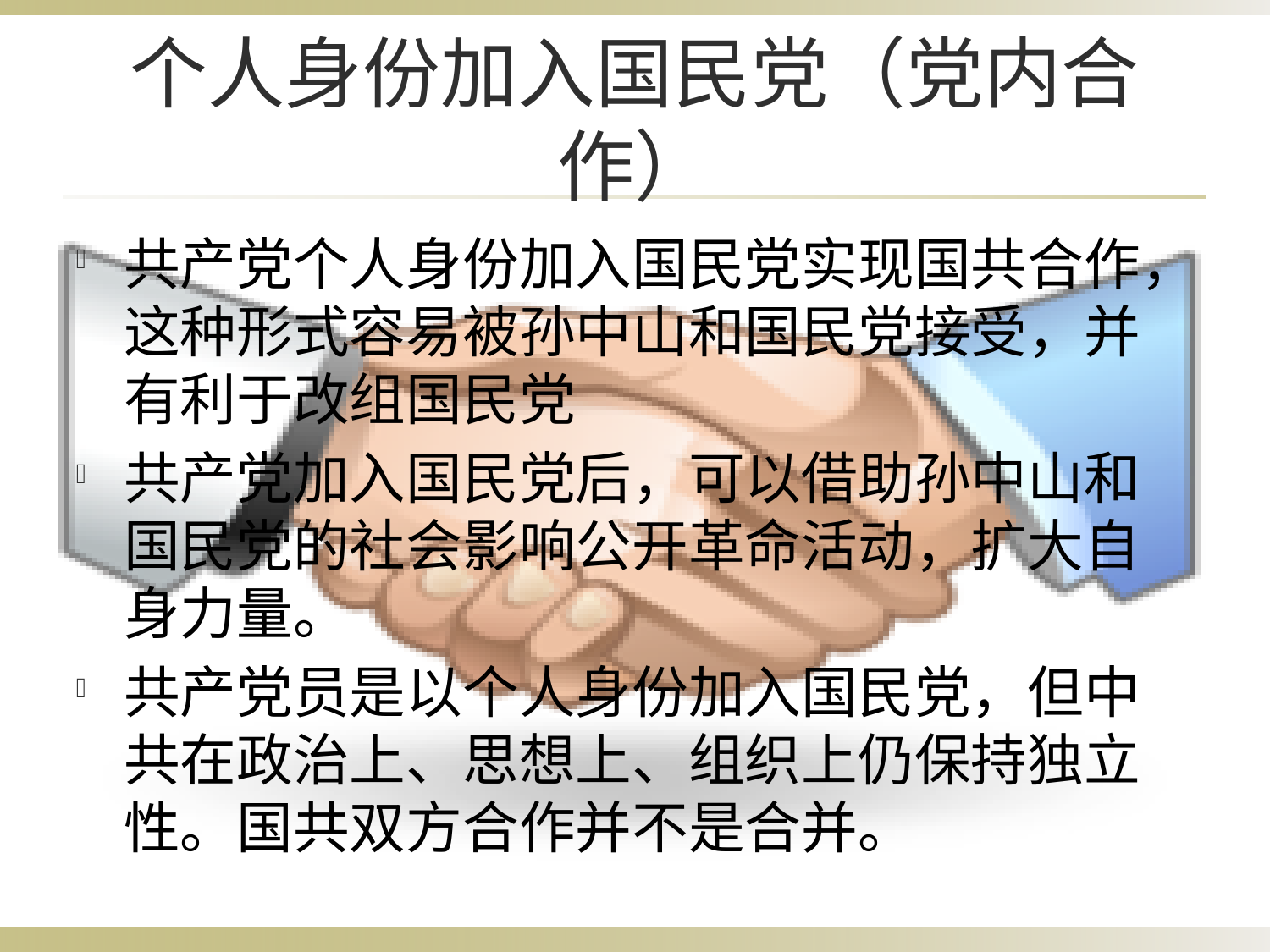

# 个人身份加入国民党（党内合作）
共产党个人身份加入国民党实现国共合作，这种形式容易被孙中山和国民党接受，并有利于改组国民党
共产党加入国民党后，可以借助孙中山和国民党的社会影响公开革命活动，扩大自身力量。
共产党员是以个人身份加入国民党，但中共在政治上、思想上、组织上仍保持独立性。国共双方合作并不是合并。